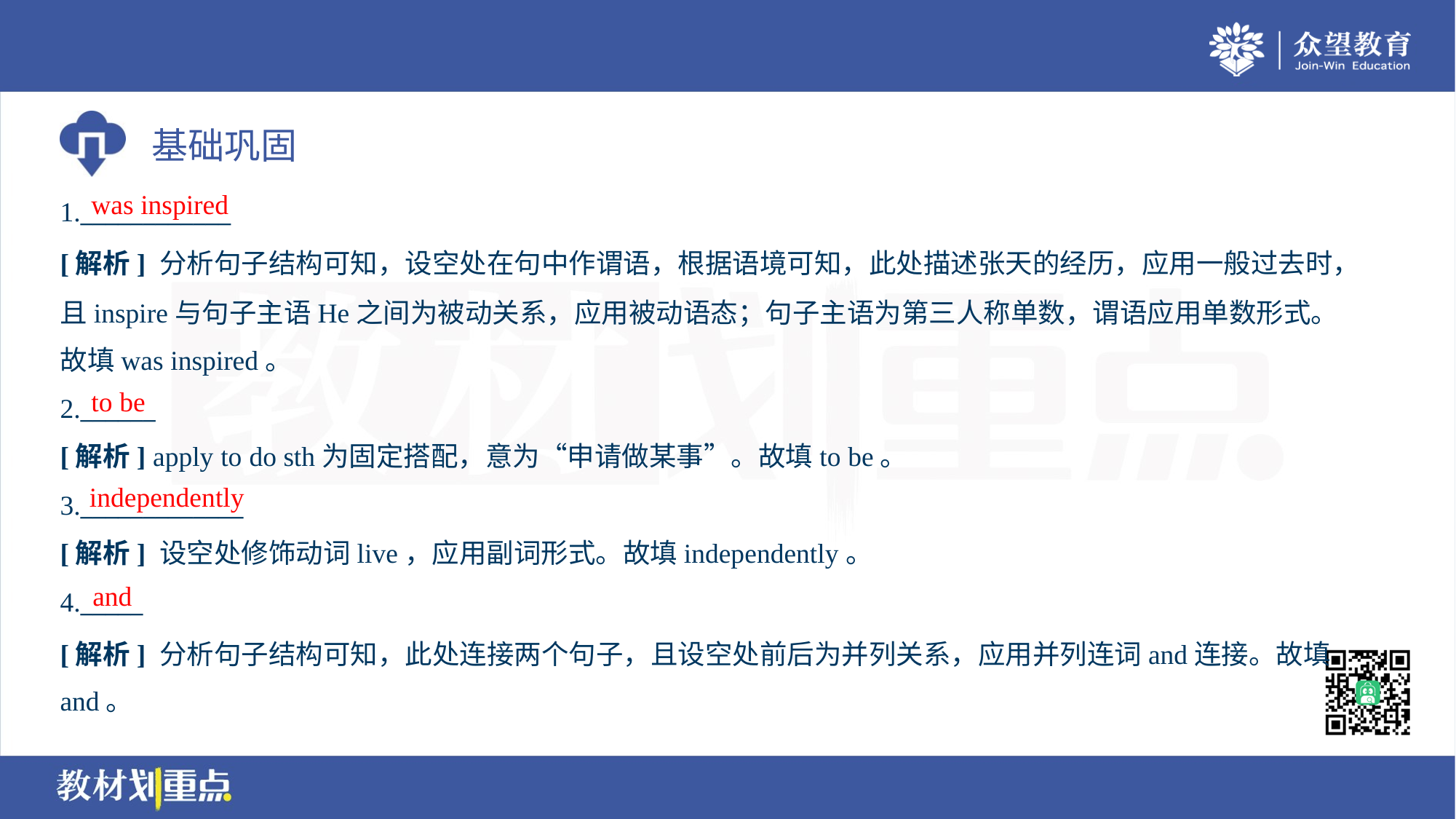

was inspired
1.____________
[解析] 分析句子结构可知，设空处在句中作谓语，根据语境可知，此处描述张天的经历，应用一般过去时，
且inspire与句子主语He之间为被动关系，应用被动语态；句子主语为第三人称单数，谓语应用单数形式。
故填was inspired。
to be
2.______
[解析] apply to do sth为固定搭配，意为“申请做某事”。故填to be。
independently
3._____________
[解析] 设空处修饰动词live，应用副词形式。故填independently。
and
4._____
[解析] 分析句子结构可知，此处连接两个句子，且设空处前后为并列关系，应用并列连词and连接。故填
and。